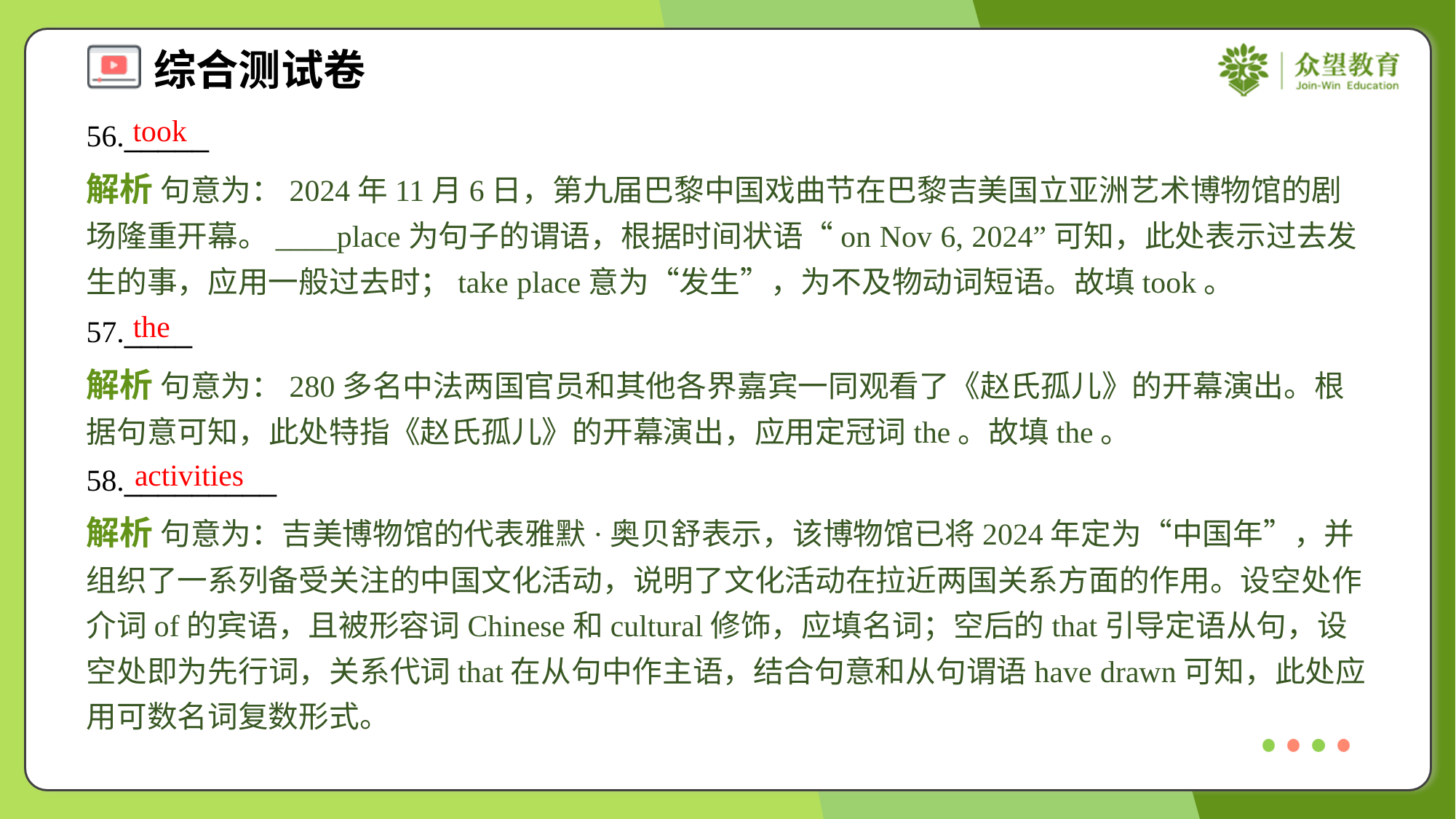

took
56._____
解析 句意为：2024年11月6日，第九届巴黎中国戏曲节在巴黎吉美国立亚洲艺术博物馆的剧场隆重开幕。____place为句子的谓语，根据时间状语“on Nov 6, 2024”可知，此处表示过去发生的事，应用一般过去时；take place意为“发生”，为不及物动词短语。故填took。
the
57.____
解析 句意为：280多名中法两国官员和其他各界嘉宾一同观看了《赵氏孤儿》的开幕演出。根据句意可知，此处特指《赵氏孤儿》的开幕演出，应用定冠词the。故填the。
activities
58._________
解析 句意为：吉美博物馆的代表雅默·奥贝舒表示，该博物馆已将2024年定为“中国年”，并组织了一系列备受关注的中国文化活动，说明了文化活动在拉近两国关系方面的作用。设空处作介词of的宾语，且被形容词Chinese和cultural修饰，应填名词；空后的that引导定语从句，设空处即为先行词，关系代词that在从句中作主语，结合句意和从句谓语have drawn可知，此处应用可数名词复数形式。